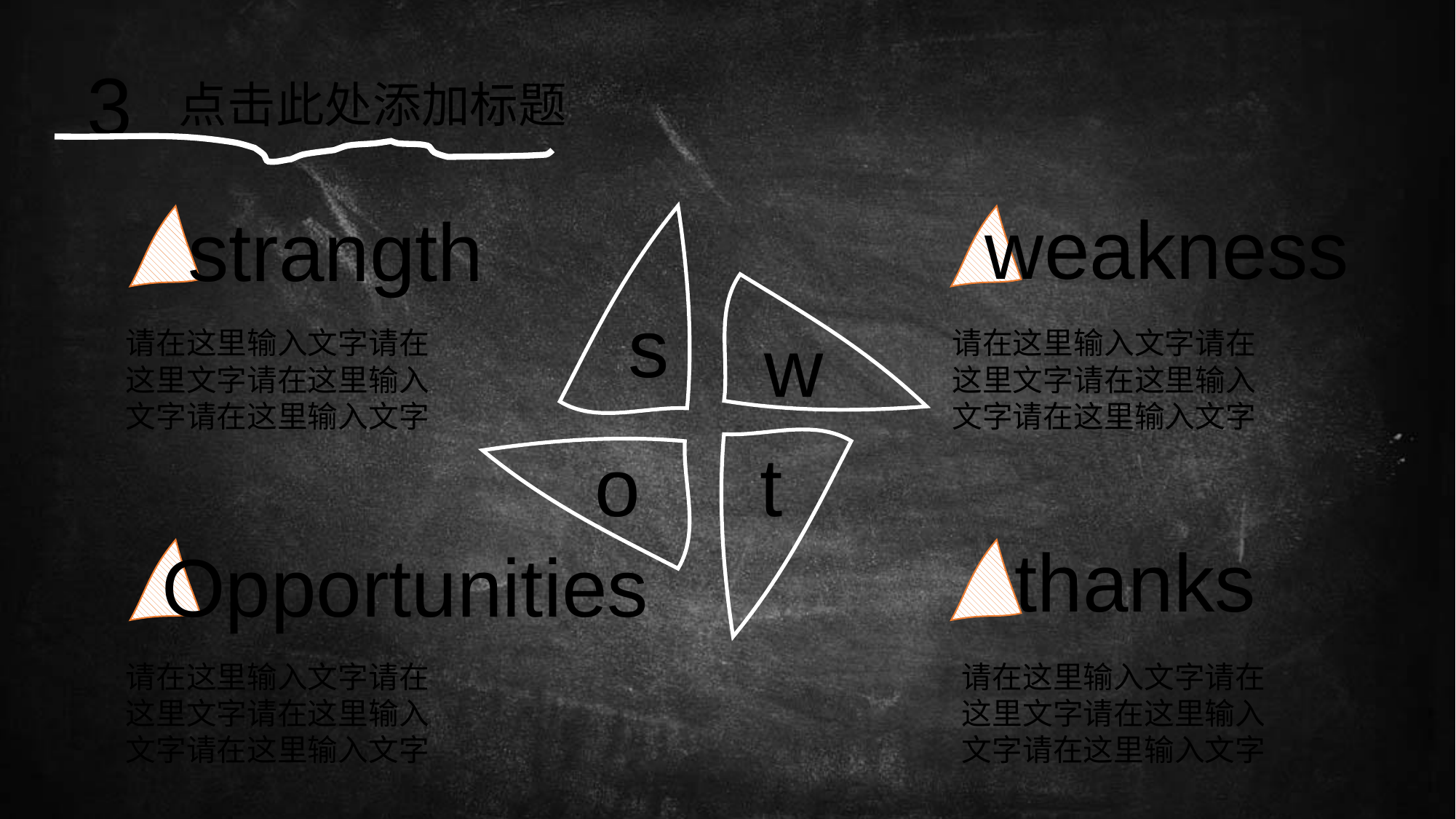

3
点击此处添加标题

weakness
strangth

s
w
请在这里输入文字请在这里文字请在这里输入文字请在这里输入文字
请在这里输入文字请在这里文字请在这里输入文字请在这里输入文字

o

t
thanks
Opportunities

请在这里输入文字请在这里文字请在这里输入文字请在这里输入文字
请在这里输入文字请在这里文字请在这里输入文字请在这里输入文字